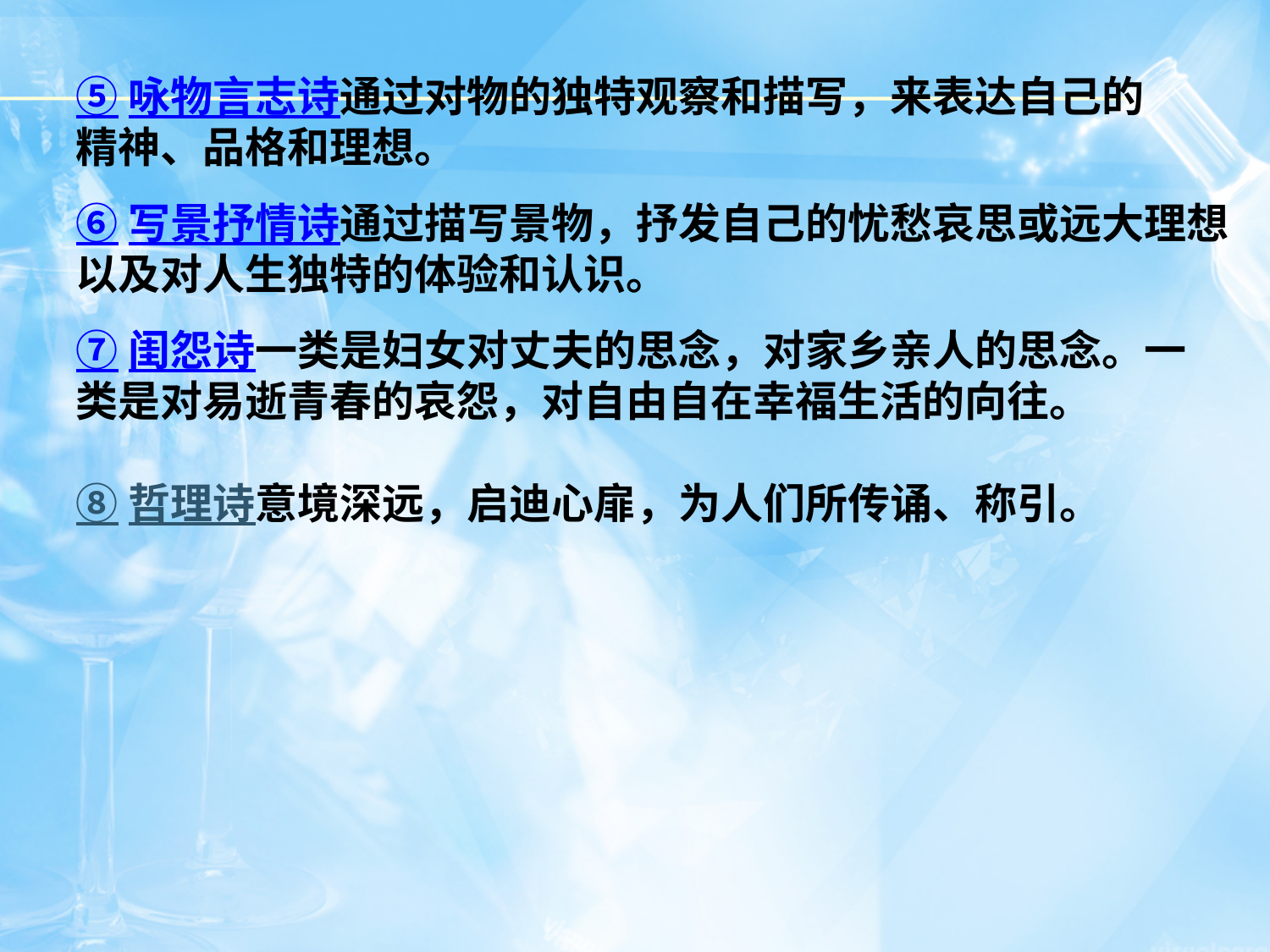

⑤咏物言志诗通过对物的独特观察和描写，来表达自己的精神、品格和理想。
⑥写景抒情诗通过描写景物，抒发自己的忧愁哀思或远大理想以及对人生独特的体验和认识。
⑦闺怨诗一类是妇女对丈夫的思念，对家乡亲人的思念。一类是对易逝青春的哀怨，对自由自在幸福生活的向往。
⑧哲理诗意境深远，启迪心扉，为人们所传诵、称引。